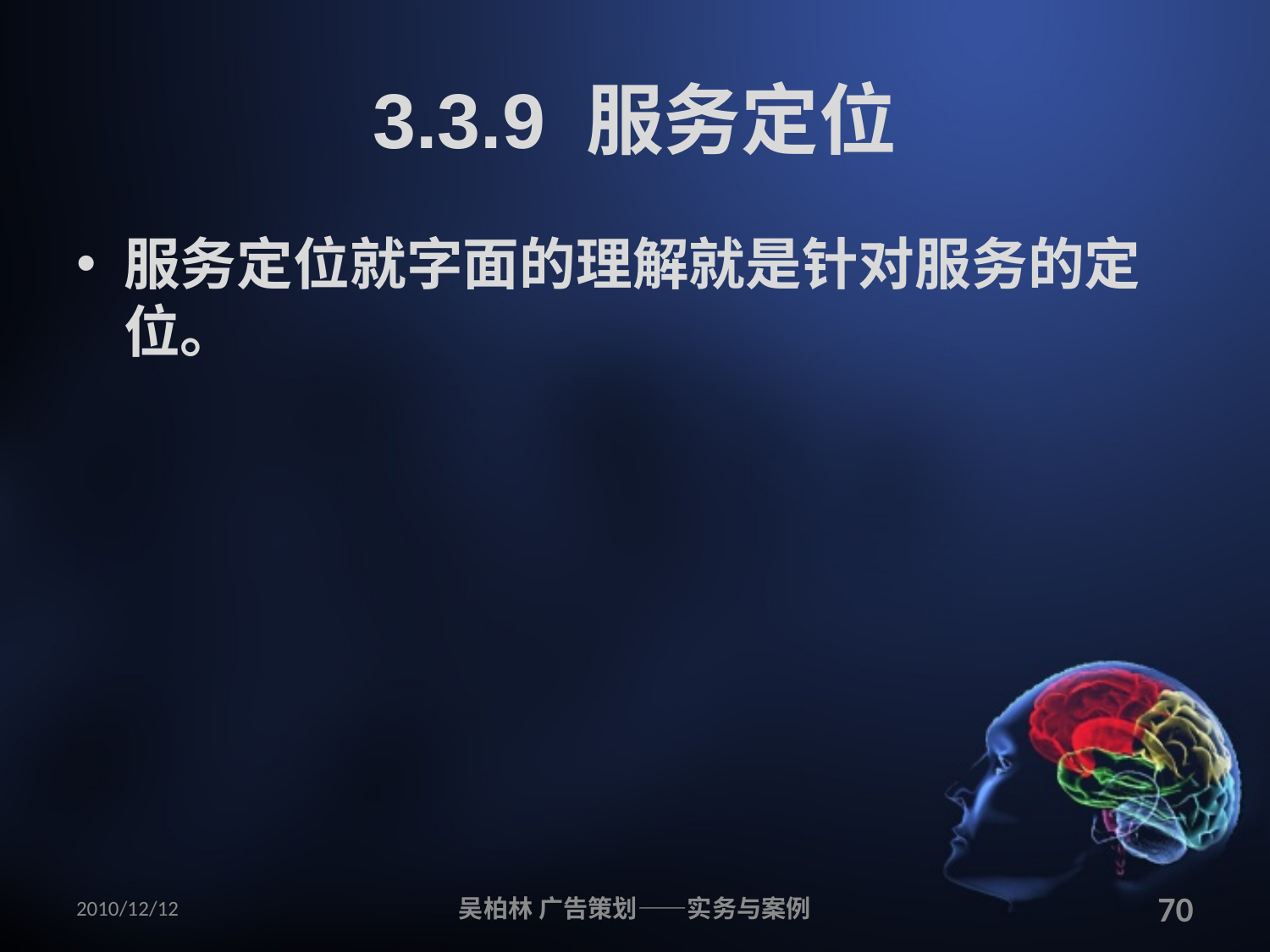

# 3.3.9 服务定位
服务定位就字面的理解就是针对服务的定位。
2010/12/12
吴柏林 广告策划——实务与案例
70